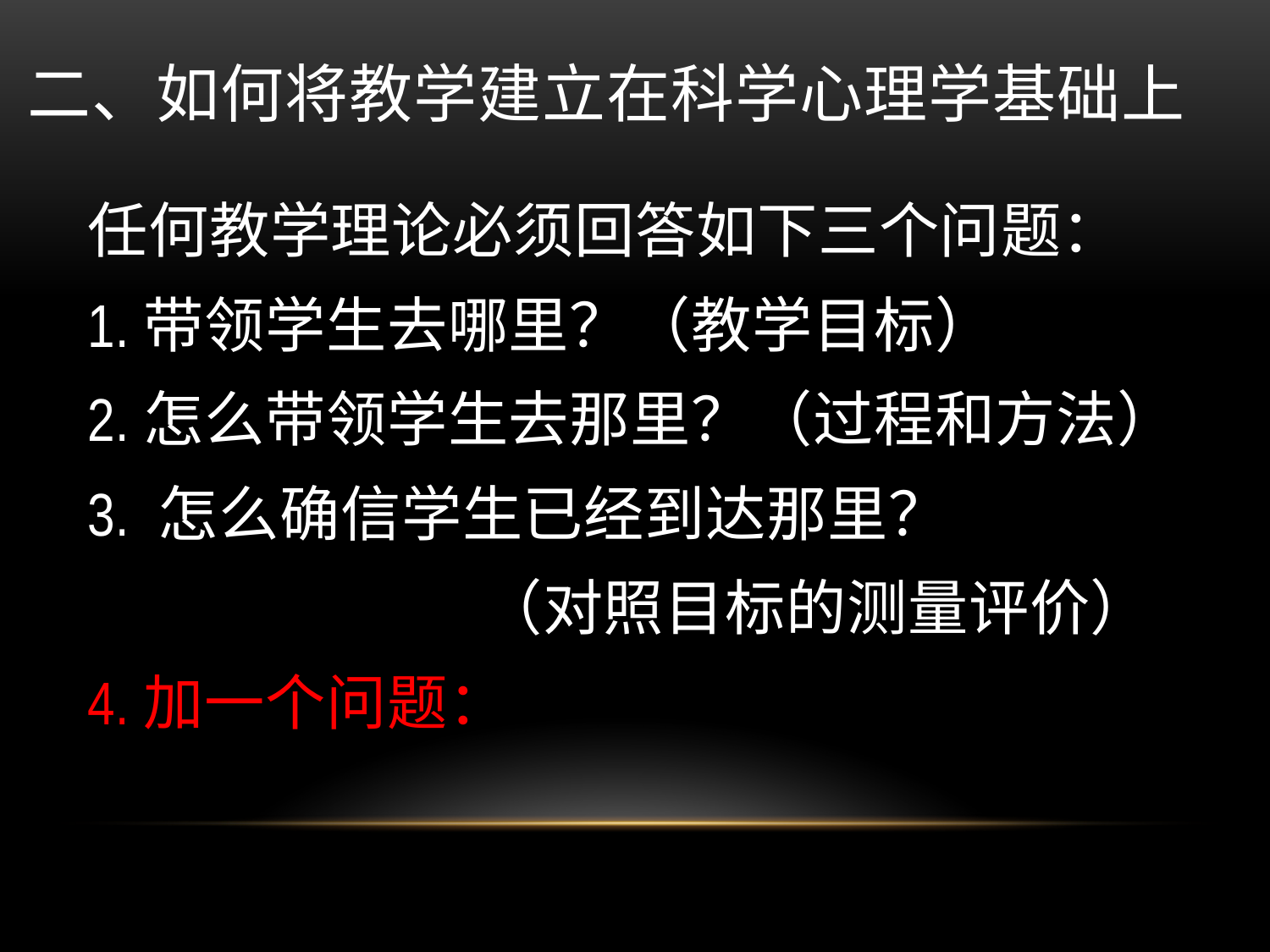

# 二、如何将教学建立在科学心理学基础上
任何教学理论必须回答如下三个问题：
1.带领学生去哪里？（教学目标）
2.怎么带领学生去那里？（过程和方法）
3. 怎么确信学生已经到达那里？
                           （对照目标的测量评价）
4.加一个问题：